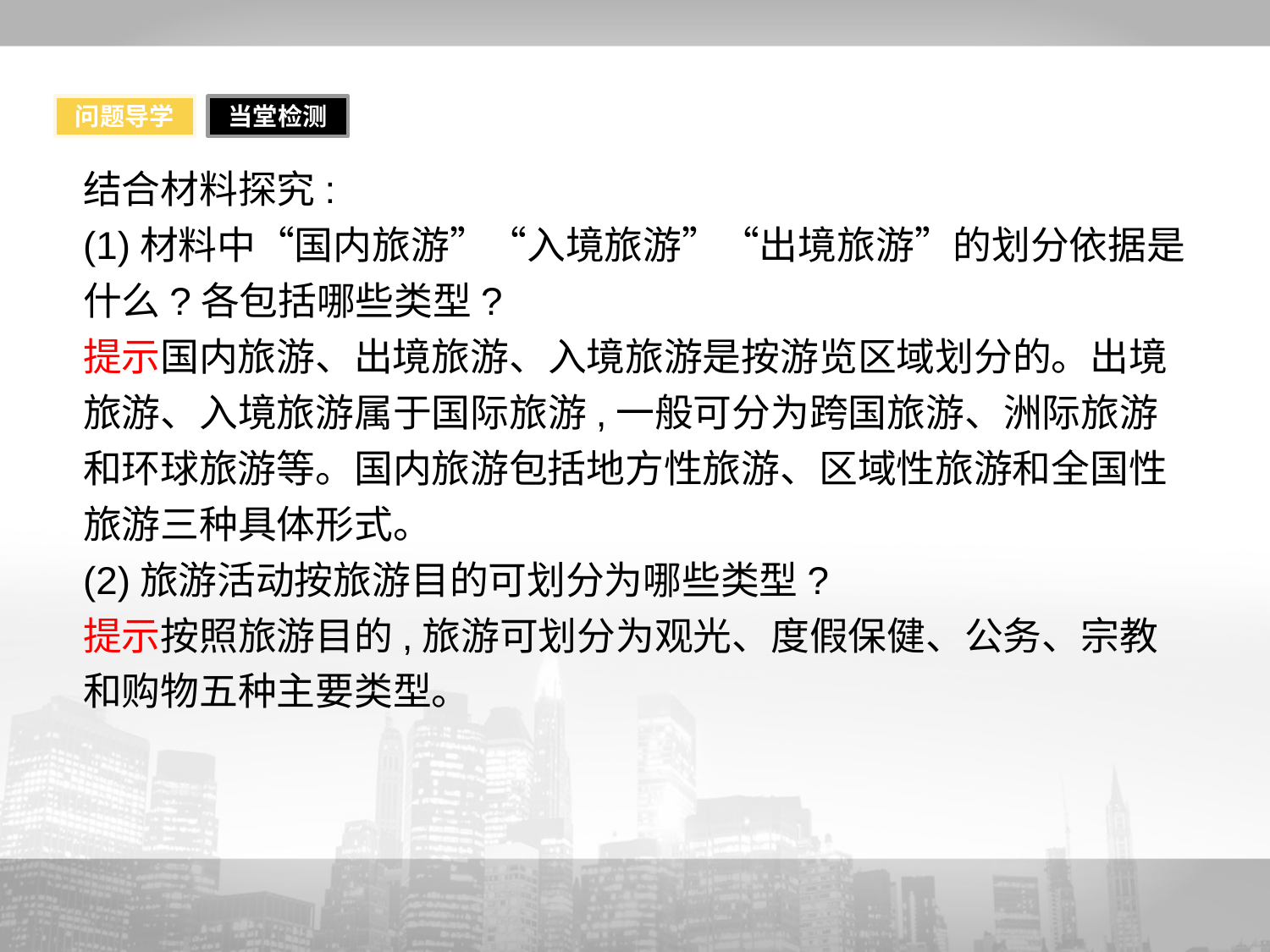

问题导学
当堂检测
结合材料探究:
(1)材料中“国内旅游”“入境旅游”“出境旅游”的划分依据是什么?各包括哪些类型?
提示国内旅游、出境旅游、入境旅游是按游览区域划分的。出境旅游、入境旅游属于国际旅游,一般可分为跨国旅游、洲际旅游和环球旅游等。国内旅游包括地方性旅游、区域性旅游和全国性旅游三种具体形式。
(2)旅游活动按旅游目的可划分为哪些类型?
提示按照旅游目的,旅游可划分为观光、度假保健、公务、宗教和购物五种主要类型。